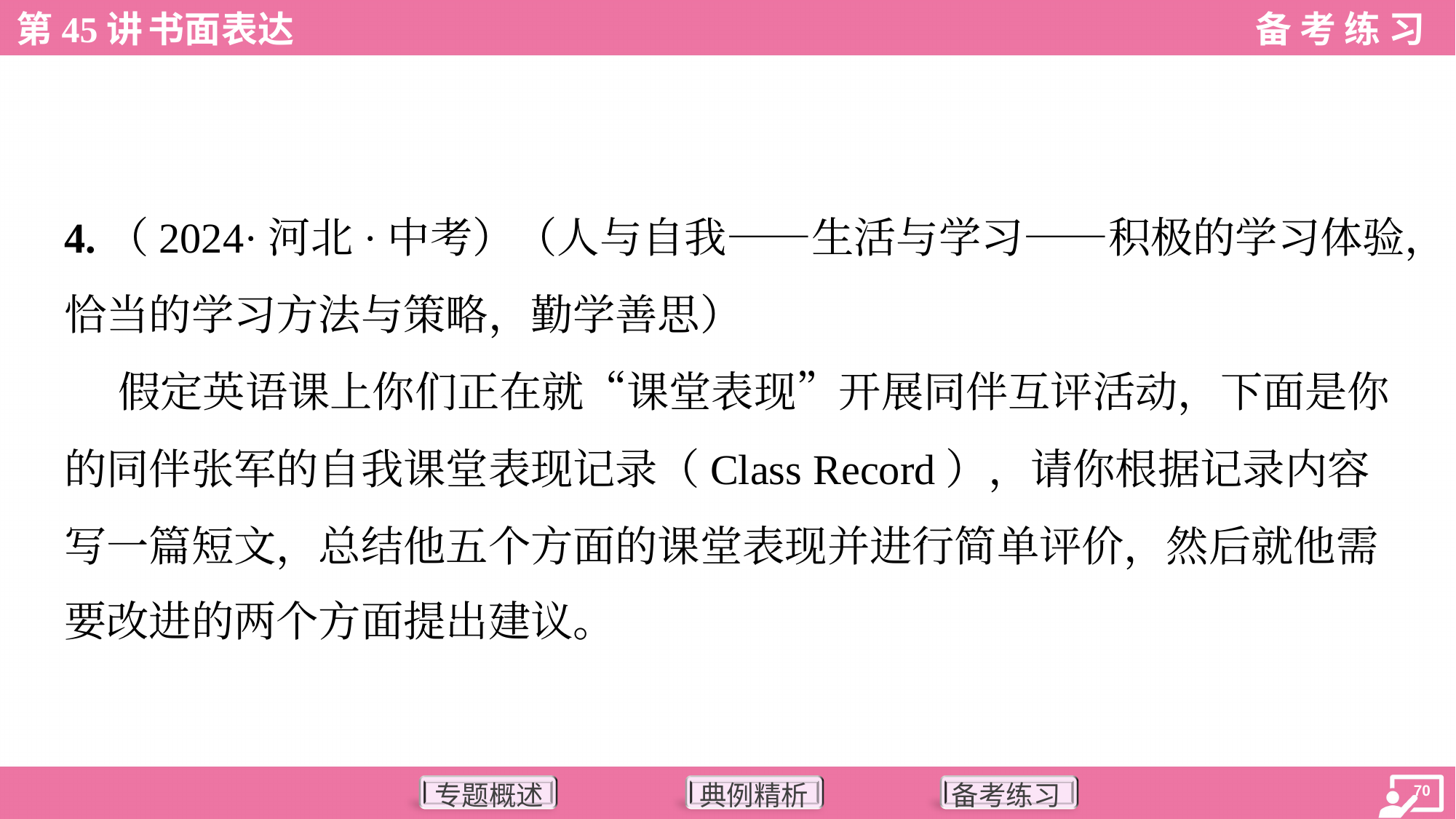

4.（2024·河北·中考）（人与自我——生活与学习——积极的学习体验，
恰当的学习方法与策略，勤学善思）
    假定英语课上你们正在就“课堂表现”开展同伴互评活动，下面是你
的同伴张军的自我课堂表现记录（Class Record），请你根据记录内容
写一篇短文，总结他五个方面的课堂表现并进行简单评价，然后就他需
要改进的两个方面提出建议。